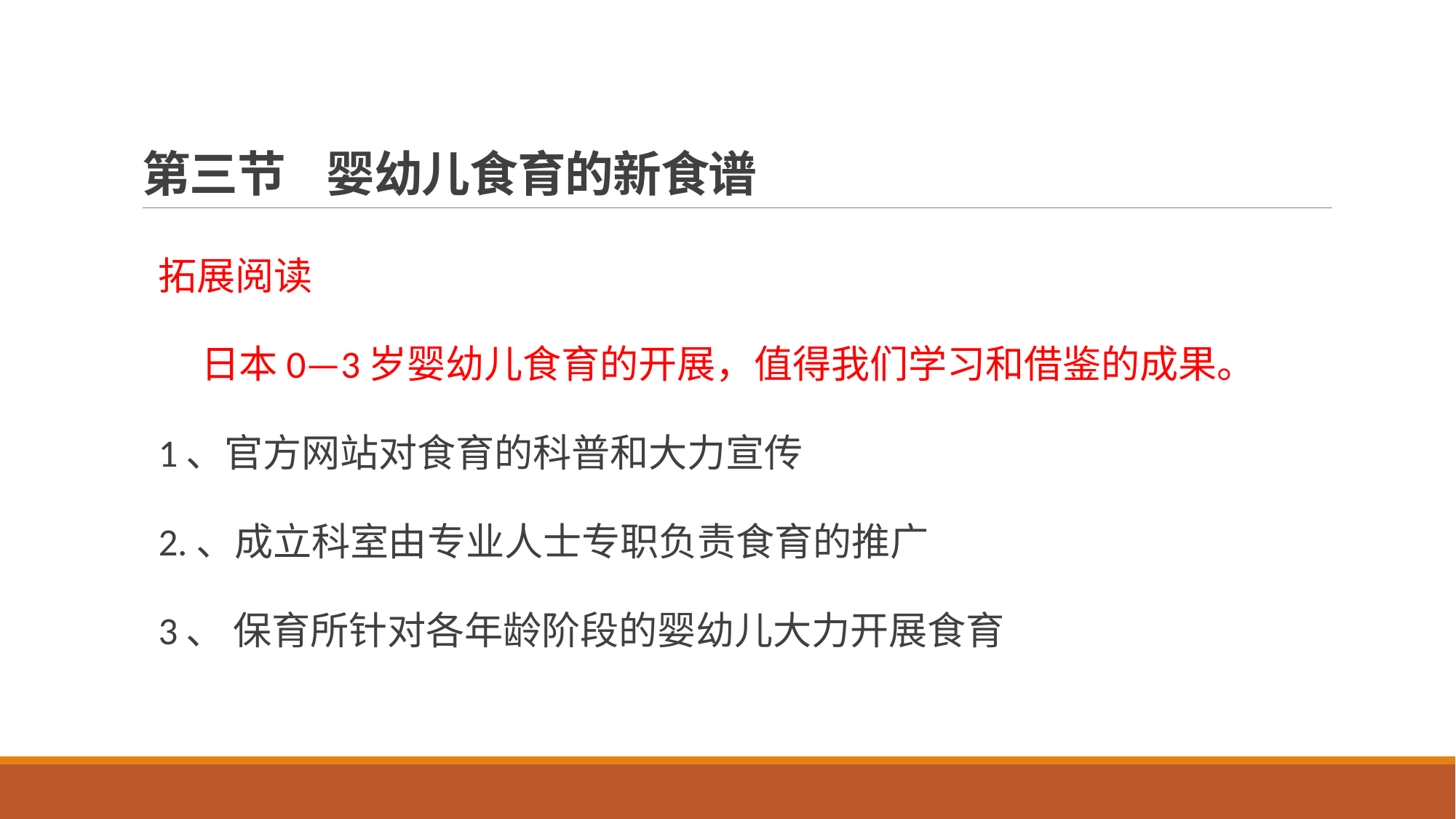

# 第三节    婴幼儿食育的新食谱
拓展阅读
    日本0—3岁婴幼儿食育的开展，值得我们学习和借鉴的成果。
1、官方网站对食育的科普和大力宣传
2.、成立科室由专业人士专职负责食育的推广
3、 保育所针对各年龄阶段的婴幼儿大力开展食育